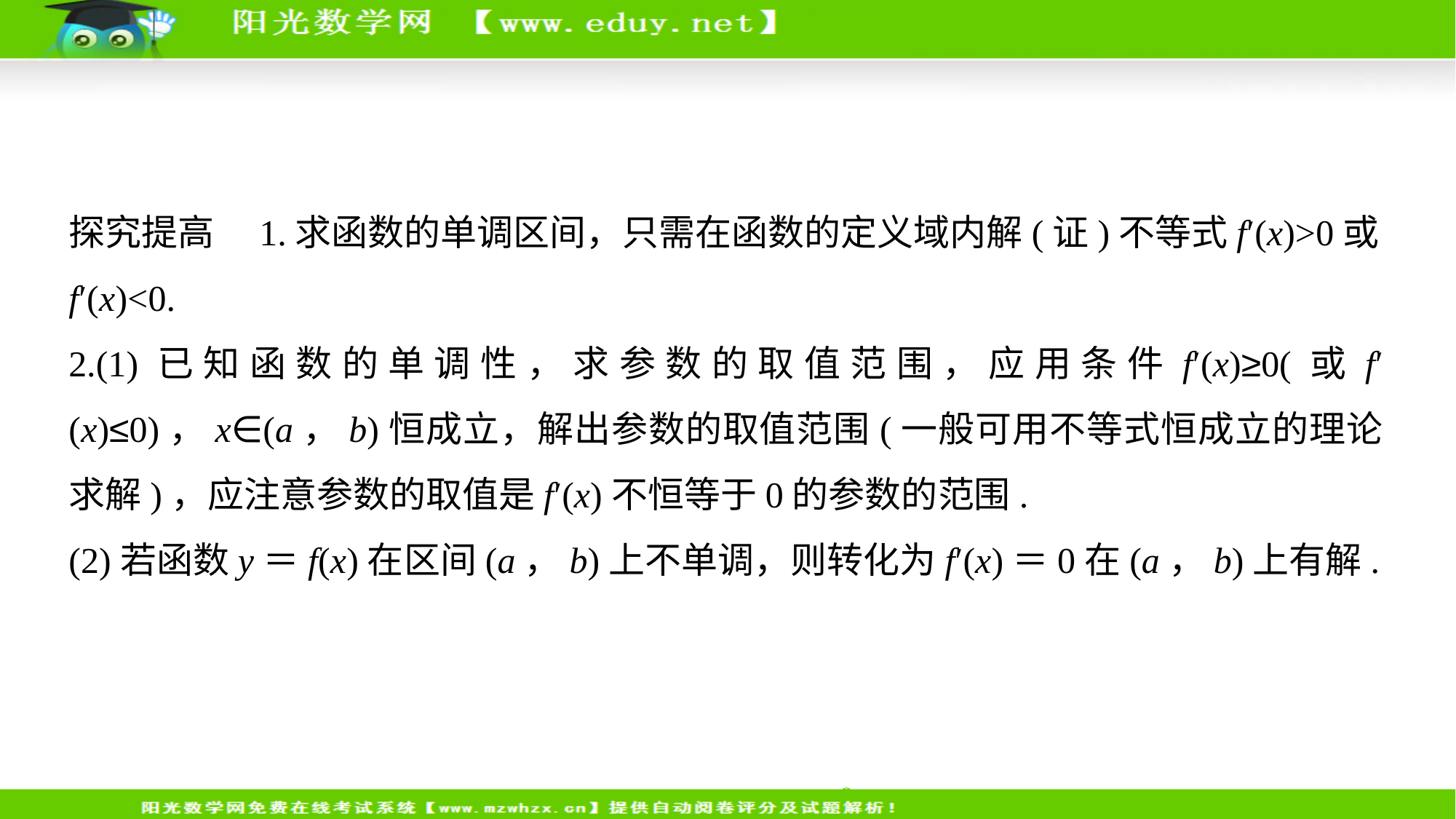

探究提高　1.求函数的单调区间，只需在函数的定义域内解(证)不等式f′(x)>0或f′(x)<0.
2.(1)已知函数的单调性，求参数的取值范围，应用条件f′(x)≥0(或f′(x)≤0)，x∈(a，b)恒成立，解出参数的取值范围(一般可用不等式恒成立的理论求解)，应注意参数的取值是f′(x)不恒等于0的参数的范围.
(2)若函数y＝f(x)在区间(a，b)上不单调，则转化为f′(x)＝0在(a，b)上有解.